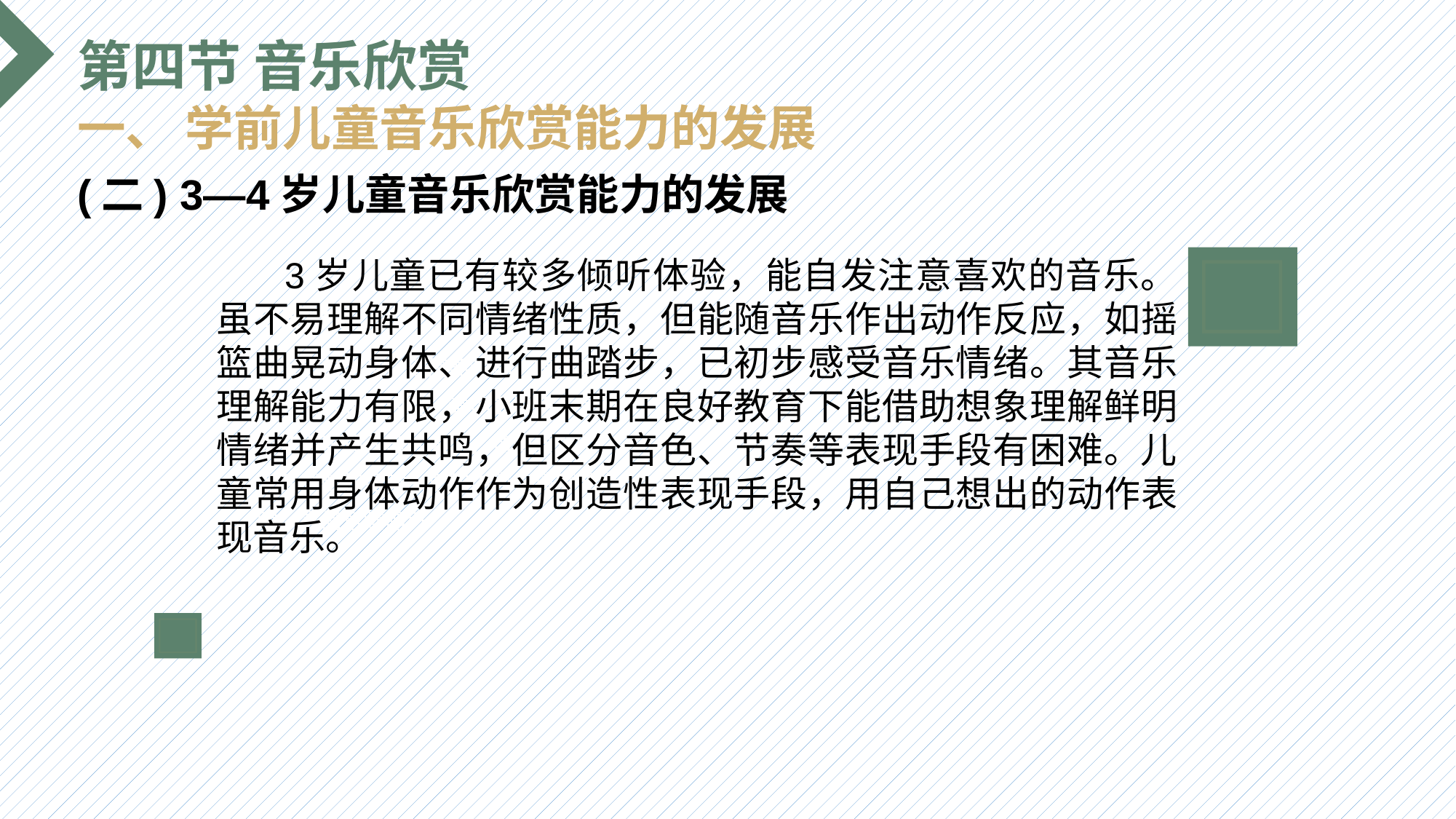

第四节 音乐欣赏
一、 学前儿童音乐欣赏能力的发展
(二) 3—4岁儿童音乐欣赏能力的发展

      3岁儿童已有较多倾听体验，能自发注意喜欢的音乐。虽不易理解不同情绪性质，但能随音乐作出动作反应，如摇篮曲晃动身体、进行曲踏步，已初步感受音乐情绪。其音乐理解能力有限，小班末期在良好教育下能借助想象理解鲜明情绪并产生共鸣，但区分音色、节奏等表现手段有困难。儿童常用身体动作作为创造性表现手段，用自己想出的动作表现音乐。

选题背景
输入您的内容，请简要说明，言简意赅即可输入您的内容，请简要说明，言简意赅即可输入您的内容，请简要说明，言简意赅即可输入您的内容，请简要说明，言简意赅即可